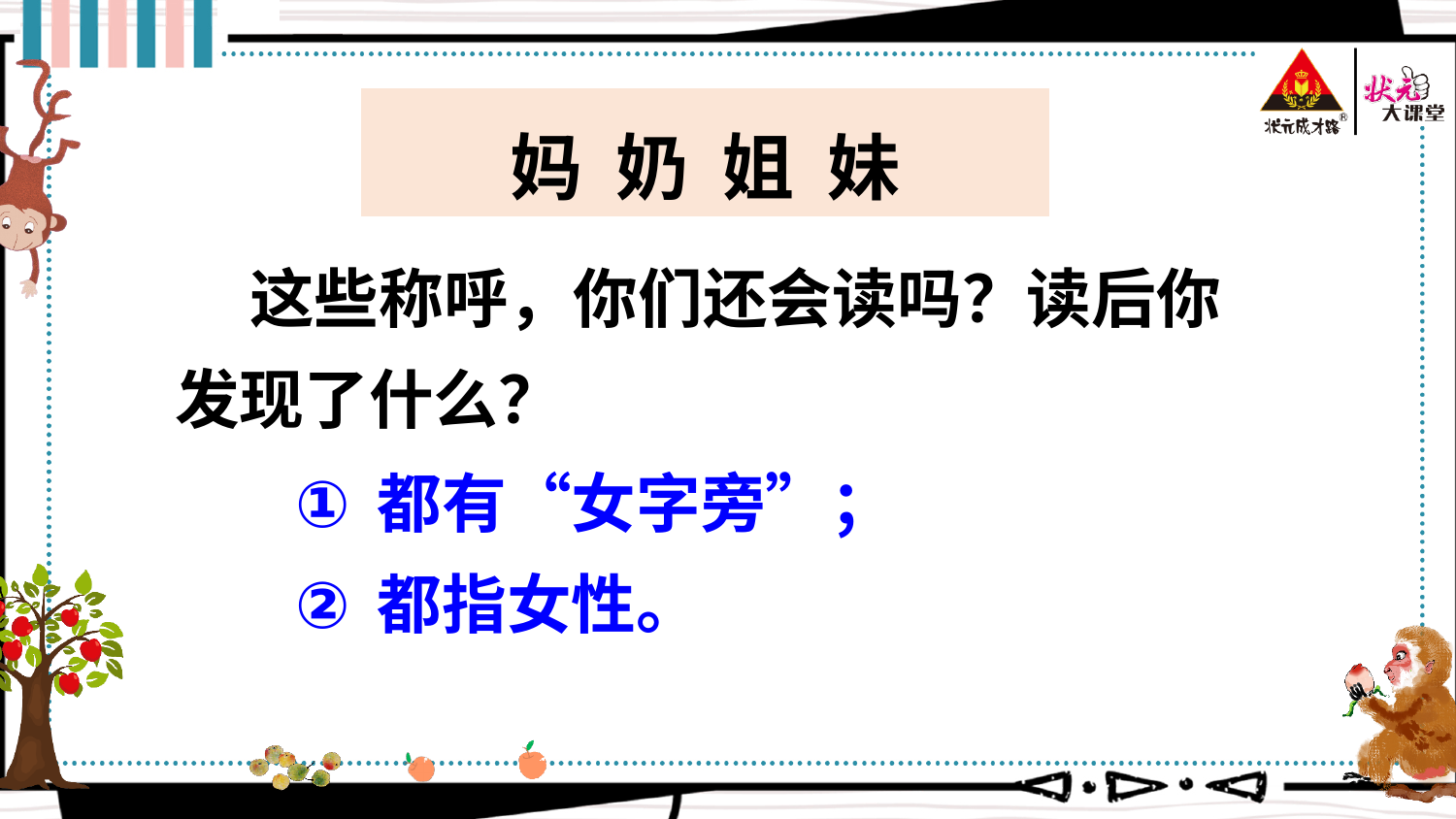

妈  奶  姐  妹
    这些称呼，你们还会读吗？读后你发现了什么？
都有“女字旁”；
都指女性。